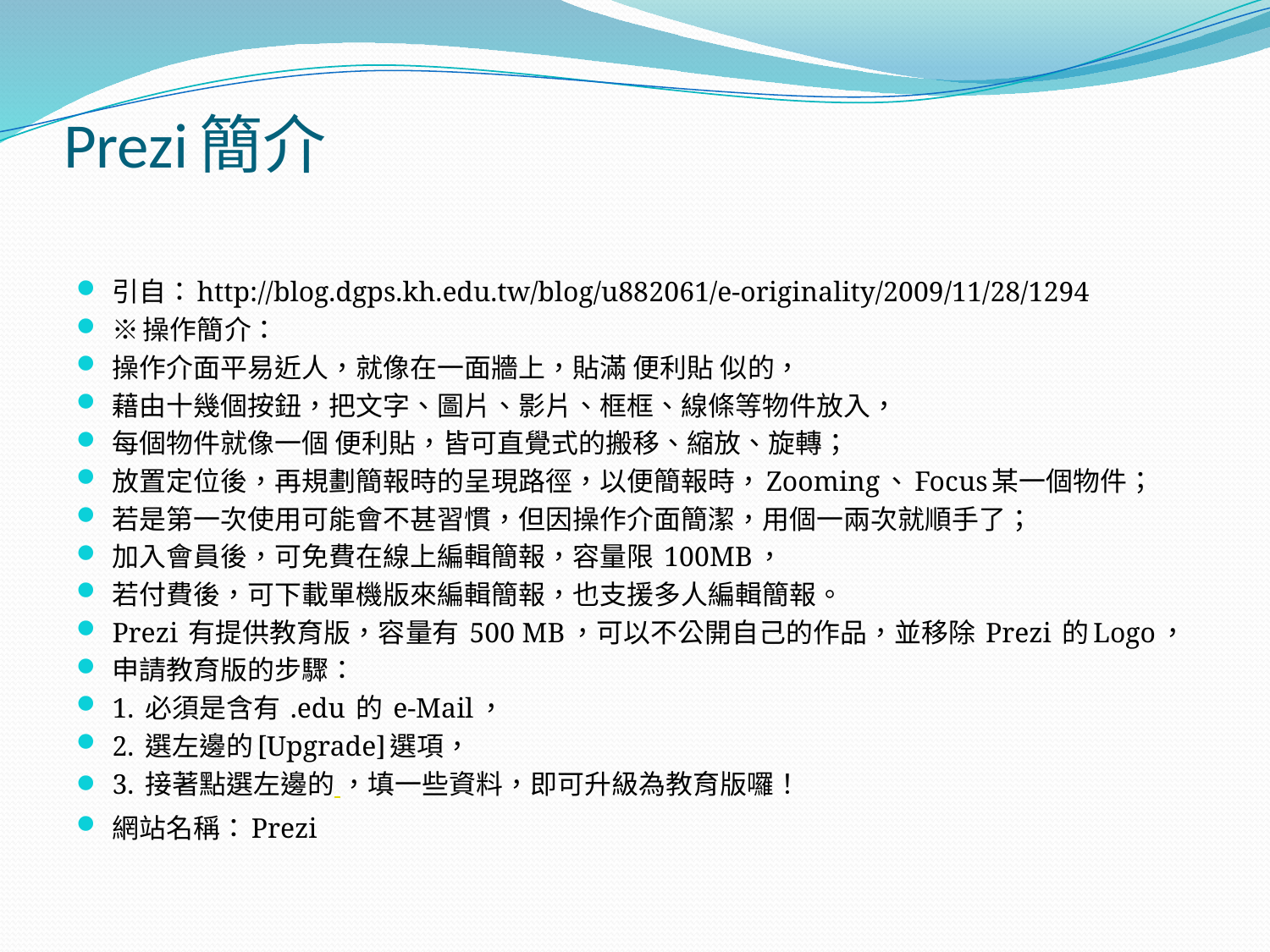

# Prezi簡介
引自：http://blog.dgps.kh.edu.tw/blog/u882061/e-originality/2009/11/28/1294
※操作簡介：
操作介面平易近人，就像在一面牆上，貼滿 便利貼 似的，
藉由十幾個按鈕，把文字、圖片、影片、框框、線條等物件放入，
每個物件就像一個 便利貼，皆可直覺式的搬移、縮放、旋轉；
放置定位後，再規劃簡報時的呈現路徑，以便簡報時，Zooming、Focus某一個物件；
若是第一次使用可能會不甚習慣，但因操作介面簡潔，用個一兩次就順手了；
加入會員後，可免費在線上編輯簡報，容量限 100MB，
若付費後，可下載單機版來編輯簡報，也支援多人編輯簡報。
Prezi 有提供教育版，容量有 500 MB，可以不公開自己的作品，並移除 Prezi 的Logo，
申請教育版的步驟：
1. 必須是含有 .edu 的 e-Mail，
2. 選左邊的[Upgrade]選項，
3. 接著點選左邊的 ，填一些資料，即可升級為教育版囉！
網站名稱：Prezi